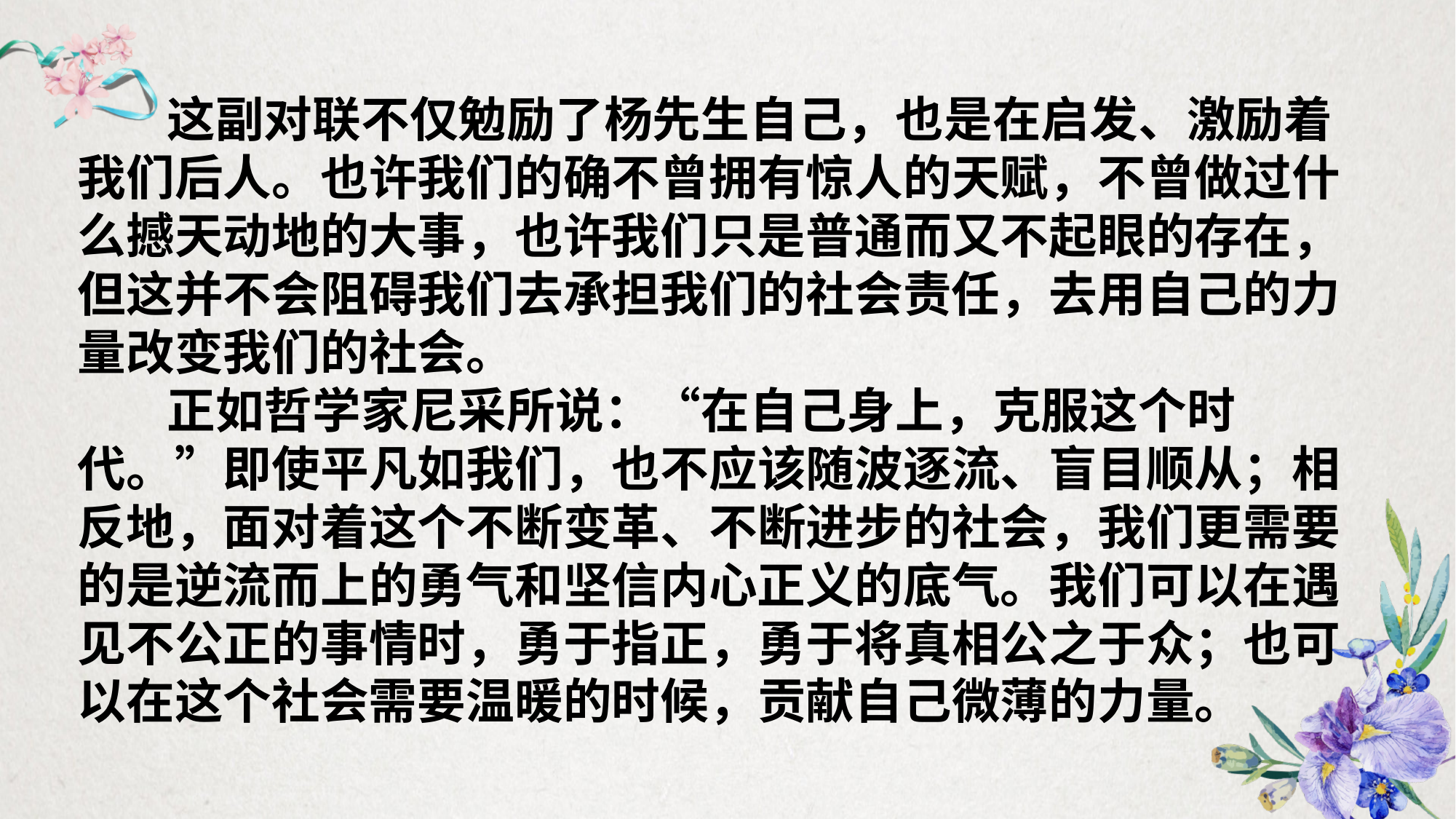

这副对联不仅勉励了杨先生自己，也是在启发、激励着我们后人。也许我们的确不曾拥有惊人的天赋，不曾做过什么撼天动地的大事，也许我们只是普通而又不起眼的存在，但这并不会阻碍我们去承担我们的社会责任，去用自己的力量改变我们的社会。
       正如哲学家尼采所说：“在自己身上，克服这个时代。”即使平凡如我们，也不应该随波逐流、盲目顺从；相反地，面对着这个不断变革、不断进步的社会，我们更需要的是逆流而上的勇气和坚信内心正义的底气。我们可以在遇见不公正的事情时，勇于指正，勇于将真相公之于众；也可以在这个社会需要温暖的时候，贡献自己微薄的力量。